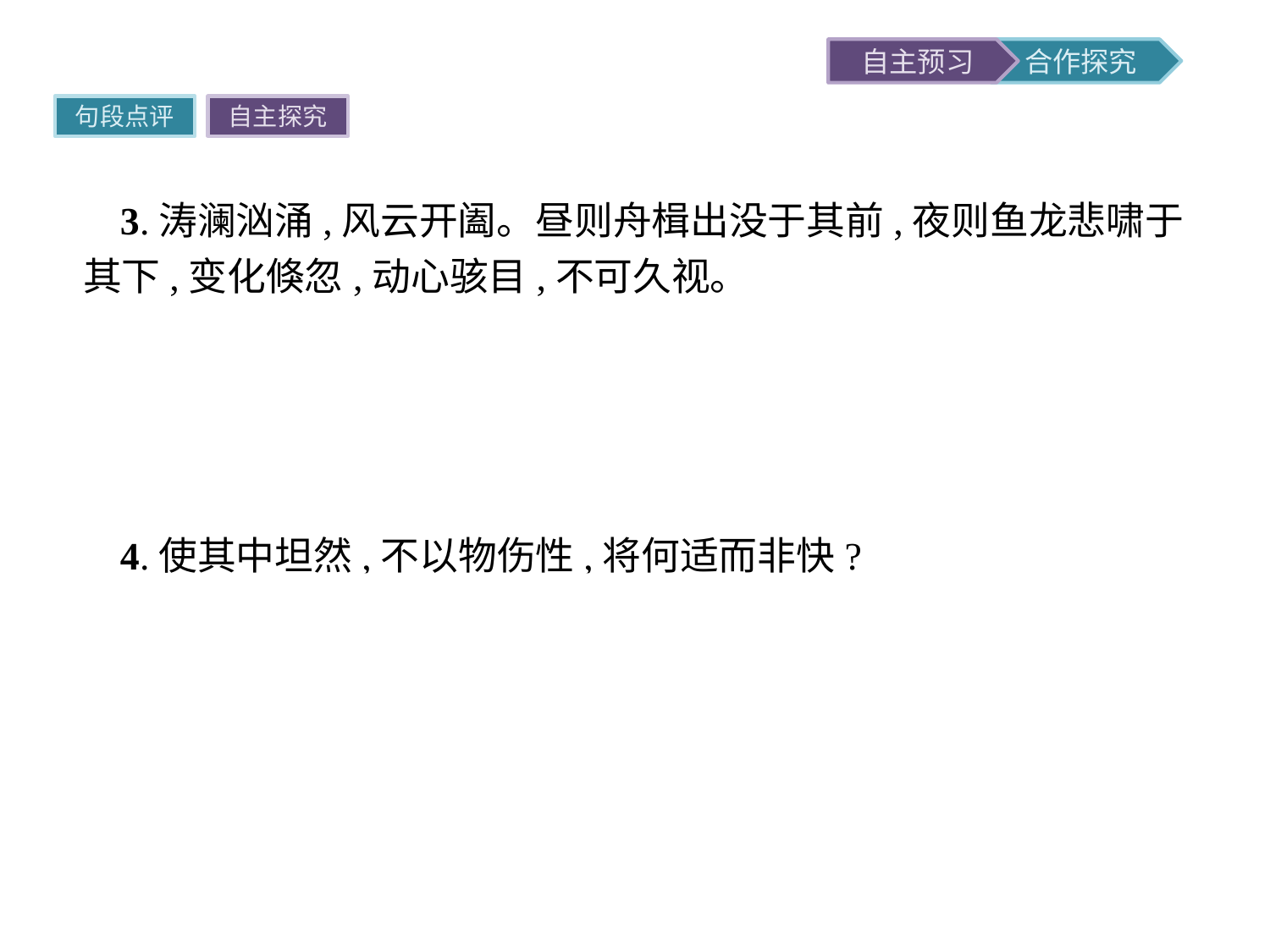

句段点评
自主探究
3.涛澜汹涌,风云开阖。昼则舟楫出没于其前,夜则鱼龙悲啸于其下,变化倏忽,动心骇目,不可久视。
翻译江面波涛起伏,时而风起云涌,时而风散云消。白天则有船只在眼前出没,夜间则有鱼龙在身下悲鸣,景色瞬息万变,动人心魄,惊人眼目,令人不能长久地观赏。
点评写出了快哉亭所见气象万千,日夜景物瞬息万变的特点。
4.使其中坦然,不以物伤性,将何适而非快?
翻译假如他心中达观坦荡,不因功名利禄而伤了自己的本性,那么到哪里会感到不快乐?
点评此句承上启下,写出一个人只要坦然自适就会随遇而安,并赞美了张梦得宠辱皆忘、超然物外的人生态度。